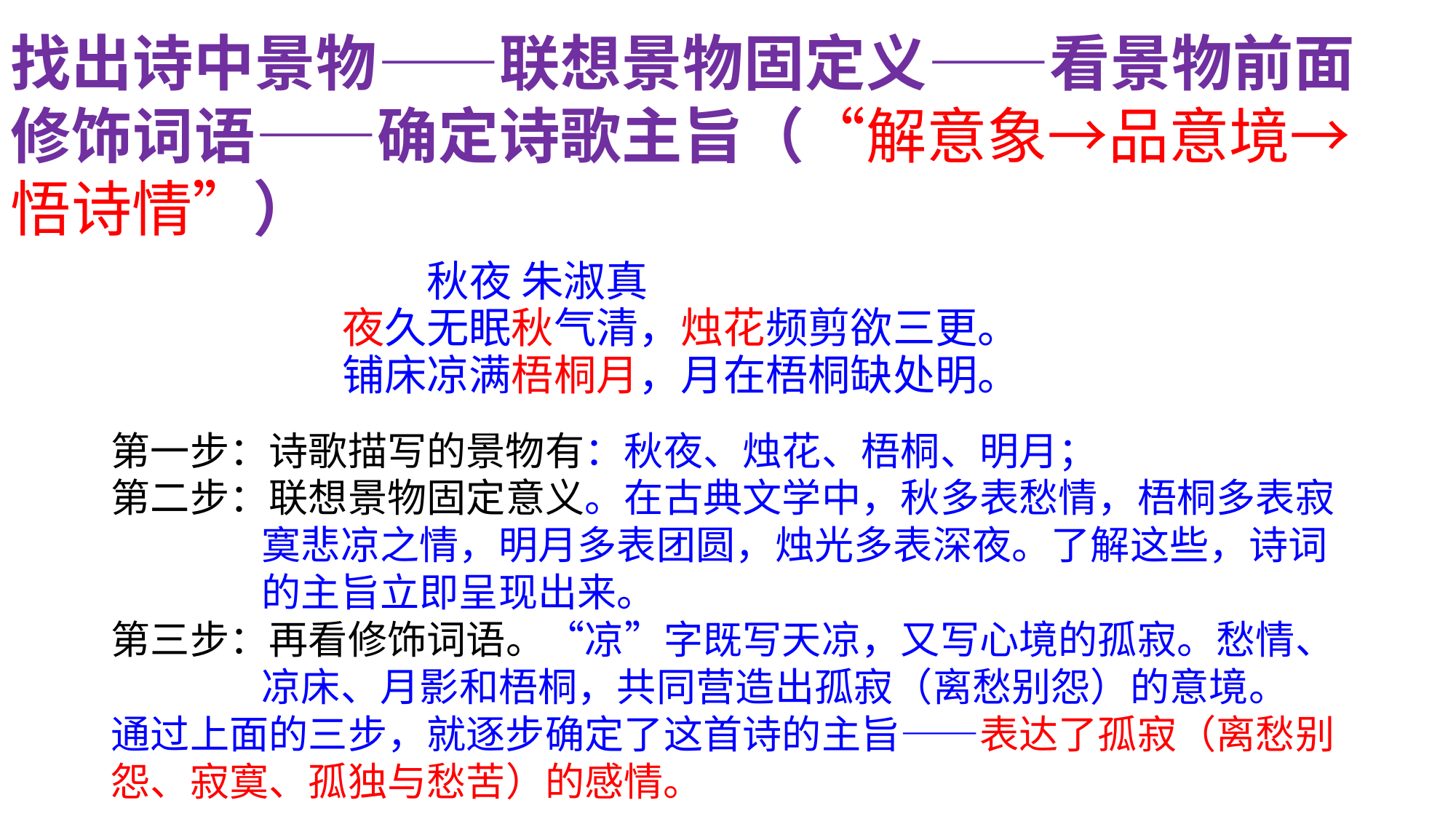

找出诗中景物——联想景物固定义——看景物前面修饰词语——确定诗歌主旨（“解意象→品意境→悟诗情”）

              秋夜 朱淑真
     夜久无眠秋气清，烛花频剪欲三更。
     铺床凉满梧桐月，月在梧桐缺处明。
第一步：诗歌描写的景物有：秋夜、烛花、梧桐、明月；
第二步：联想景物固定意义。在古典文学中，秋多表愁情，梧桐多表寂寞悲凉之情，明月多表团圆，烛光多表深夜。了解这些，诗词的主旨立即呈现出来。
第三步：再看修饰词语。“凉”字既写天凉，又写心境的孤寂。愁情、凉床、月影和梧桐，共同营造出孤寂（离愁别怨）的意境。
通过上面的三步，就逐步确定了这首诗的主旨——表达了孤寂（离愁别怨、寂寞、孤独与愁苦）的感情。